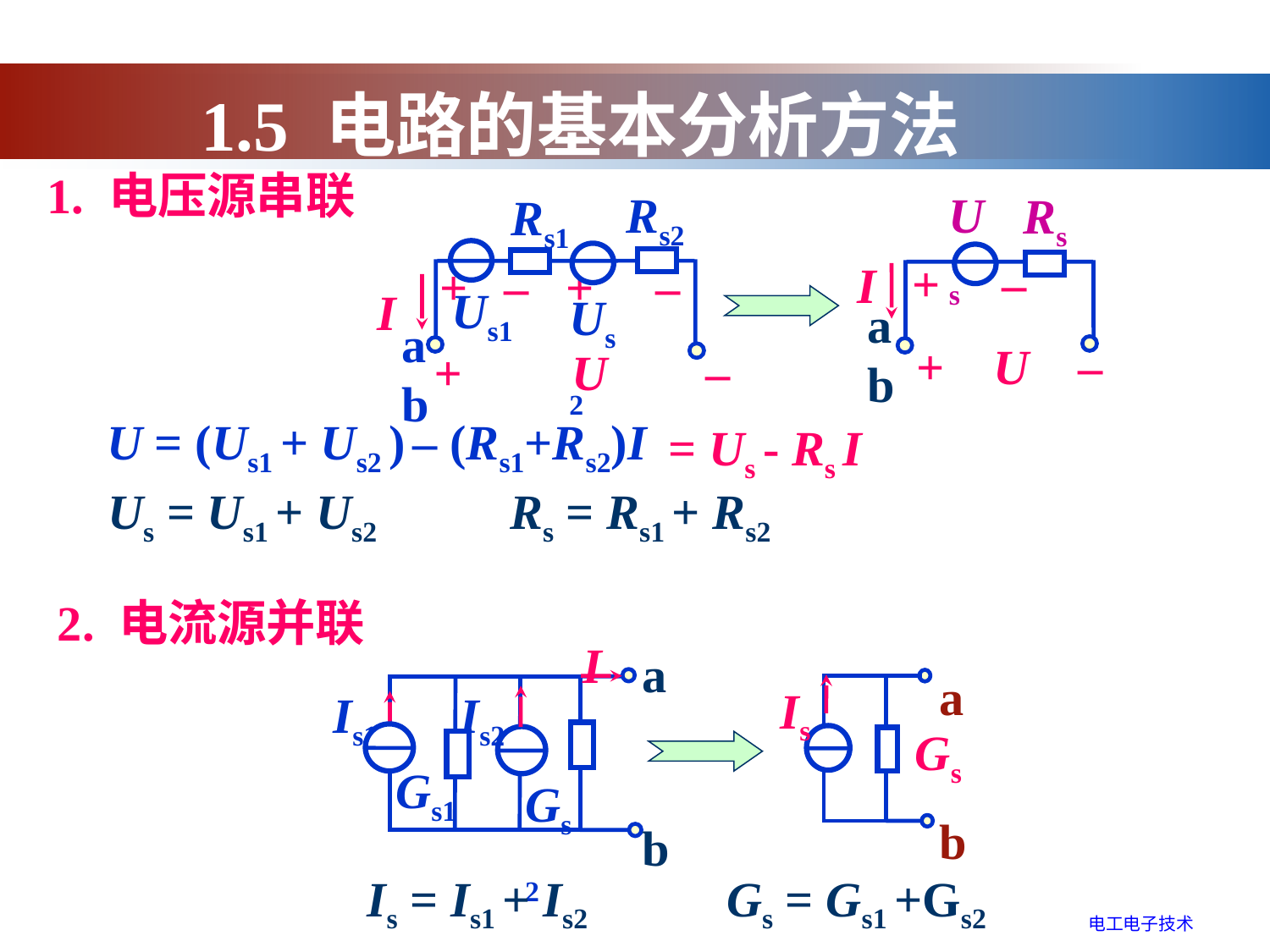

1.5 电路的基本分析方法
1. 电压源串联
Rs2
Rs1

+   –   +     –
Us1
Us2
a                           b
+         U        –

I
Us
Rs

+     –
I

a                     b
+    U    –

U = (Us1 + Us2 ) – (Rs1+Rs2)I
= Us - Rs I
Us = Us1 + Us2
Rs = Rs1 + Rs2
2. 电流源并联
I
a

b

Is1
Is2

Gs1

Gs2

a

b

Is

Gs

Is = Is1 + Is2
Gs = Gs1 +Gs2
电工电子技术